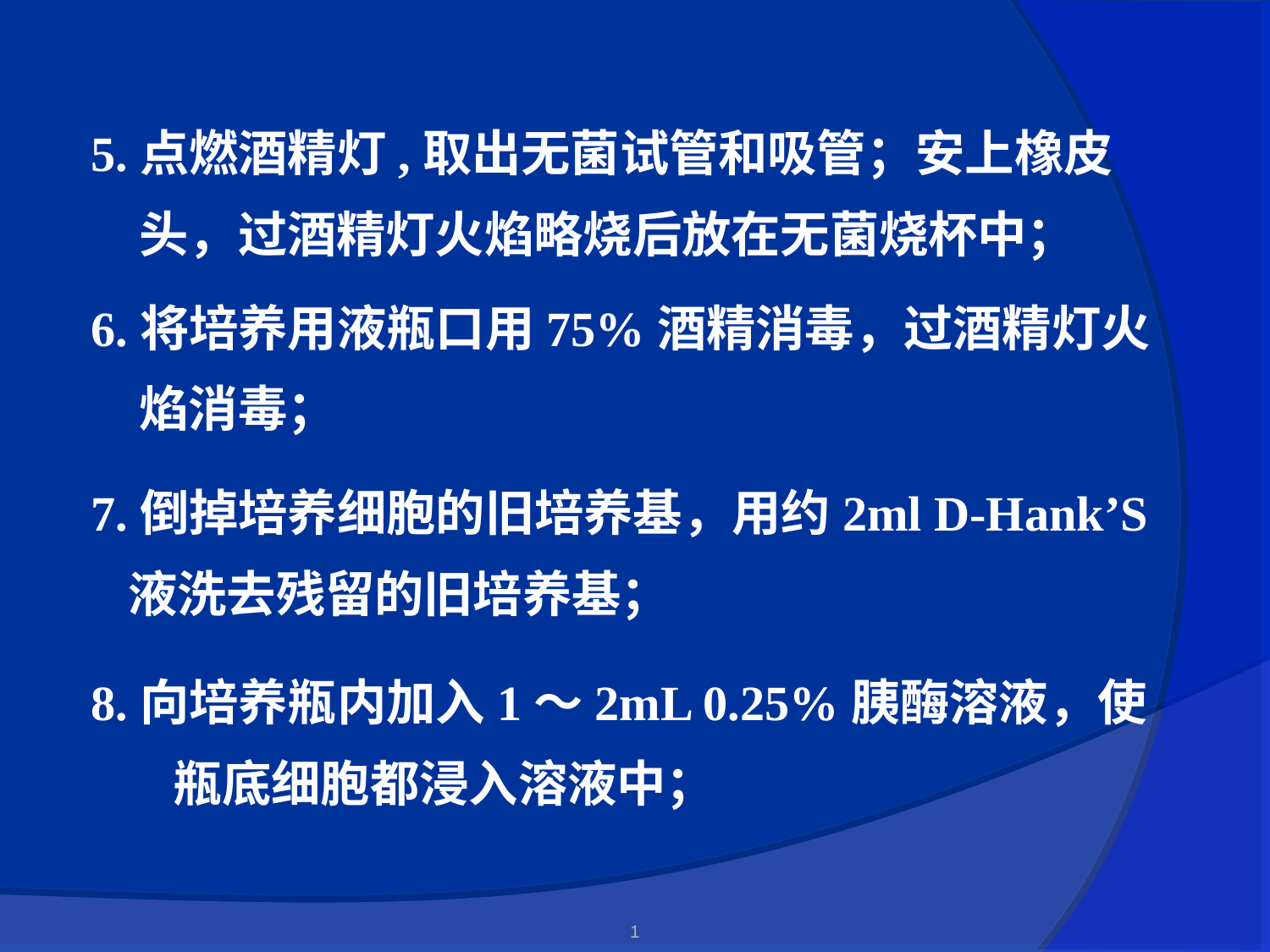

5.点燃酒精灯,取出无菌试管和吸管；安上橡皮      头，过酒精灯火焰略烧后放在无菌烧杯中；
6.将培养用液瓶口用75%酒精消毒，过酒精灯火
 焰消毒；
7.倒掉培养细胞的旧培养基，用约2ml D-Hank’S液洗去残留的旧培养基；
8.向培养瓶内加入1～2mL 0.25%胰酶溶液，使
    瓶底细胞都浸入溶液中；
1